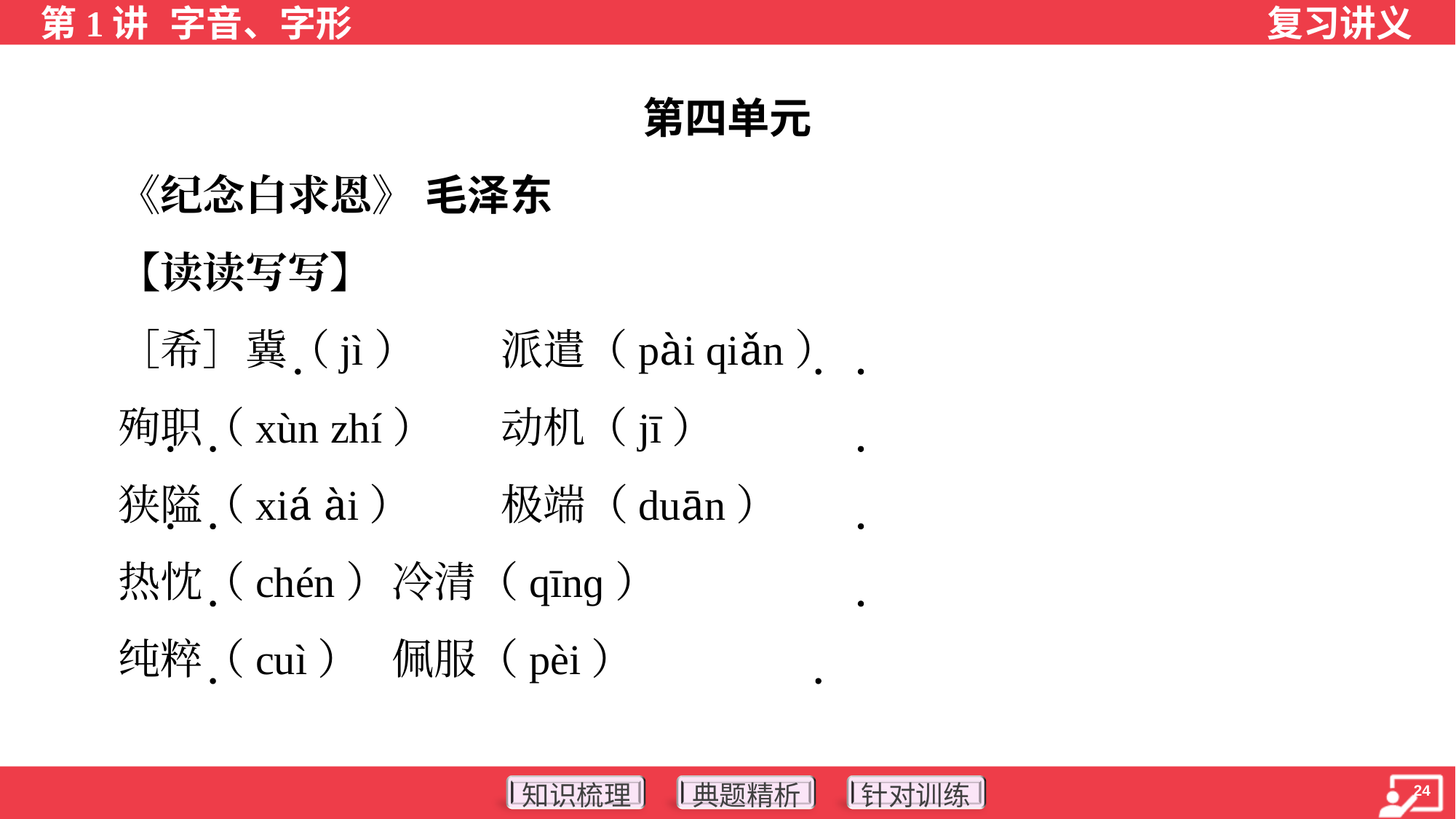

第四单元
    《纪念白求恩》 毛泽东
    【读读写写】
    ［希］冀（jì）	派遣（pài qiǎn）
    殉职（xùn zhí）	动机（jī）
    狭隘（xiá ài）	极端（duān）
    热忱（chén）	冷清（qīnɡ）
    纯粹（cuì）	佩服（pèi）